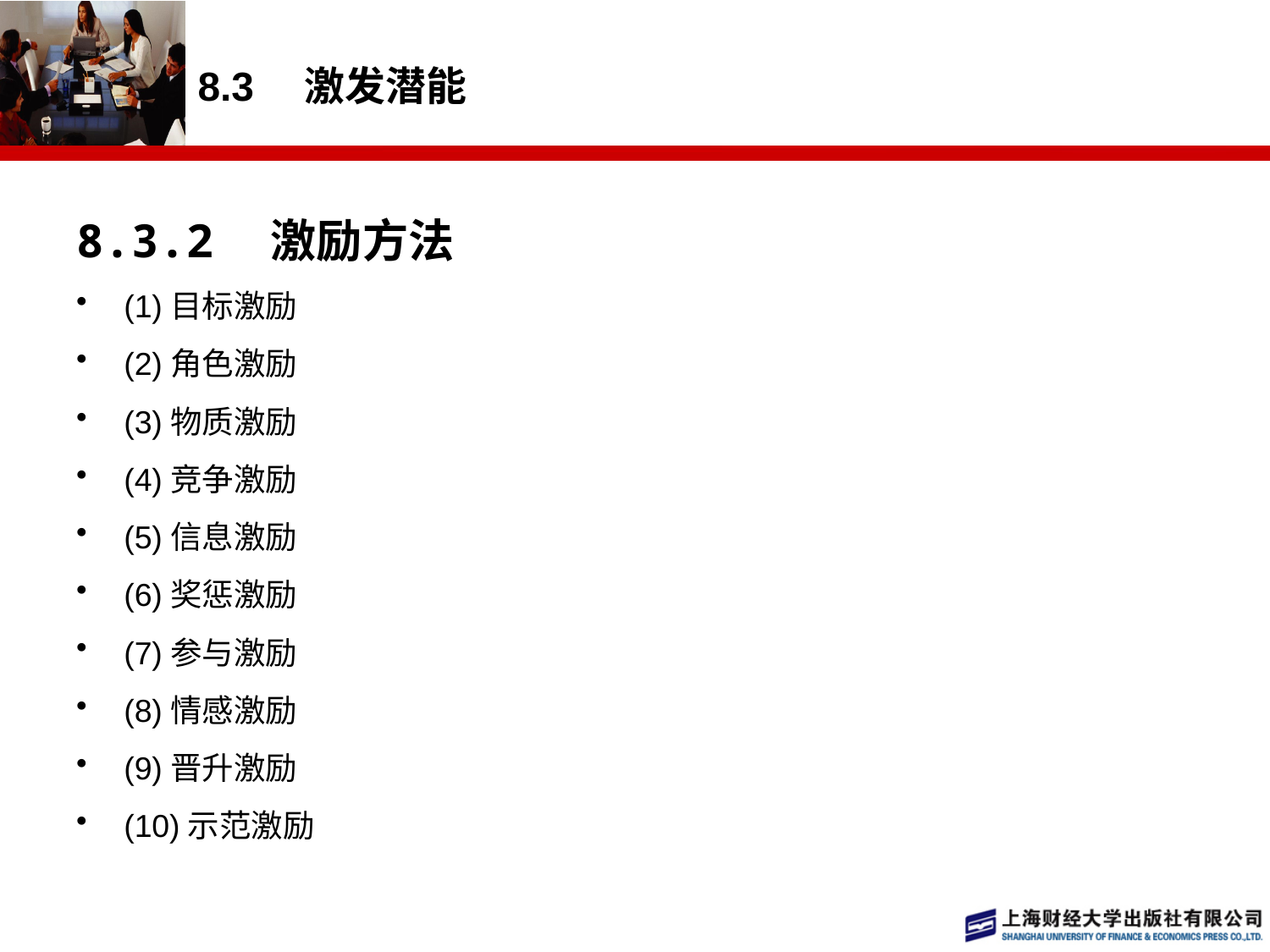

# 8.3　激发潜能
8.3.2　激励方法
(1)目标激励
(2)角色激励
(3)物质激励
(4)竞争激励
(5)信息激励
(6)奖惩激励
(7)参与激励
(8)情感激励
(9)晋升激励
(10)示范激励